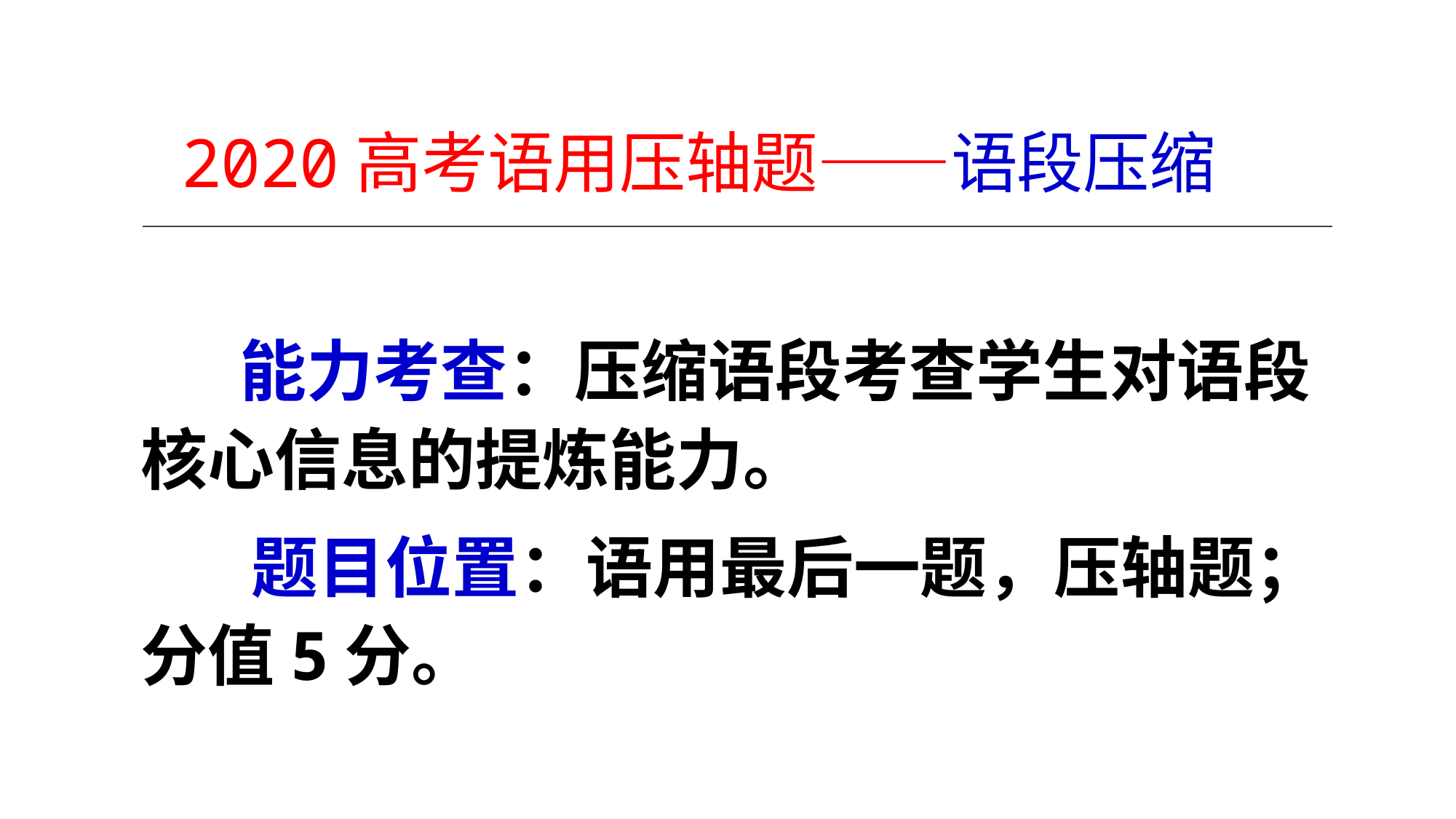

# 2020高考语用压轴题——语段压缩

            能力考查：压缩语段考查学生对语段核心信息的提炼能力。
      题目位置：语用最后一题，压轴题；分值5分。